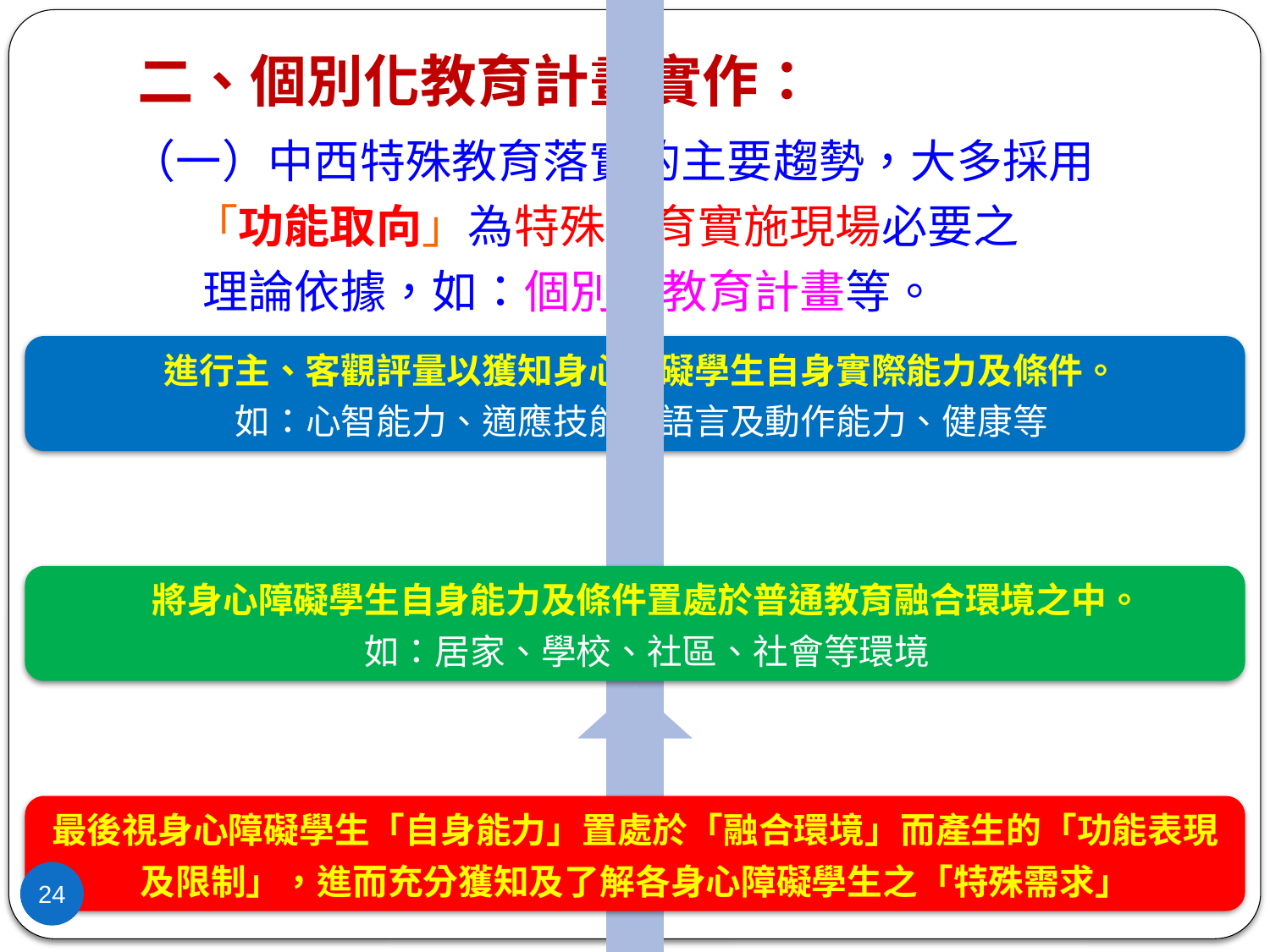

# 二、個別化教育計畫實作：
    （一）中西特殊教育落實的主要趨勢，大多採用
          「功能取向」為特殊教育實施現場必要之
           理論依據，如：個別化教育計畫等。
進行主、客觀評量以獲知身心障礙學生自身實際能力及條件。
如：心智能力、適應技能、語言及動作能力、健康等
將身心障礙學生自身能力及條件置處於普通教育融合環境之中。
如：居家、學校、社區、社會等環境
最後視身心障礙學生「自身能力」置處於「融合環境」而產生的「功能表現及限制」，進而充分獲知及了解各身心障礙學生之「特殊需求」
24